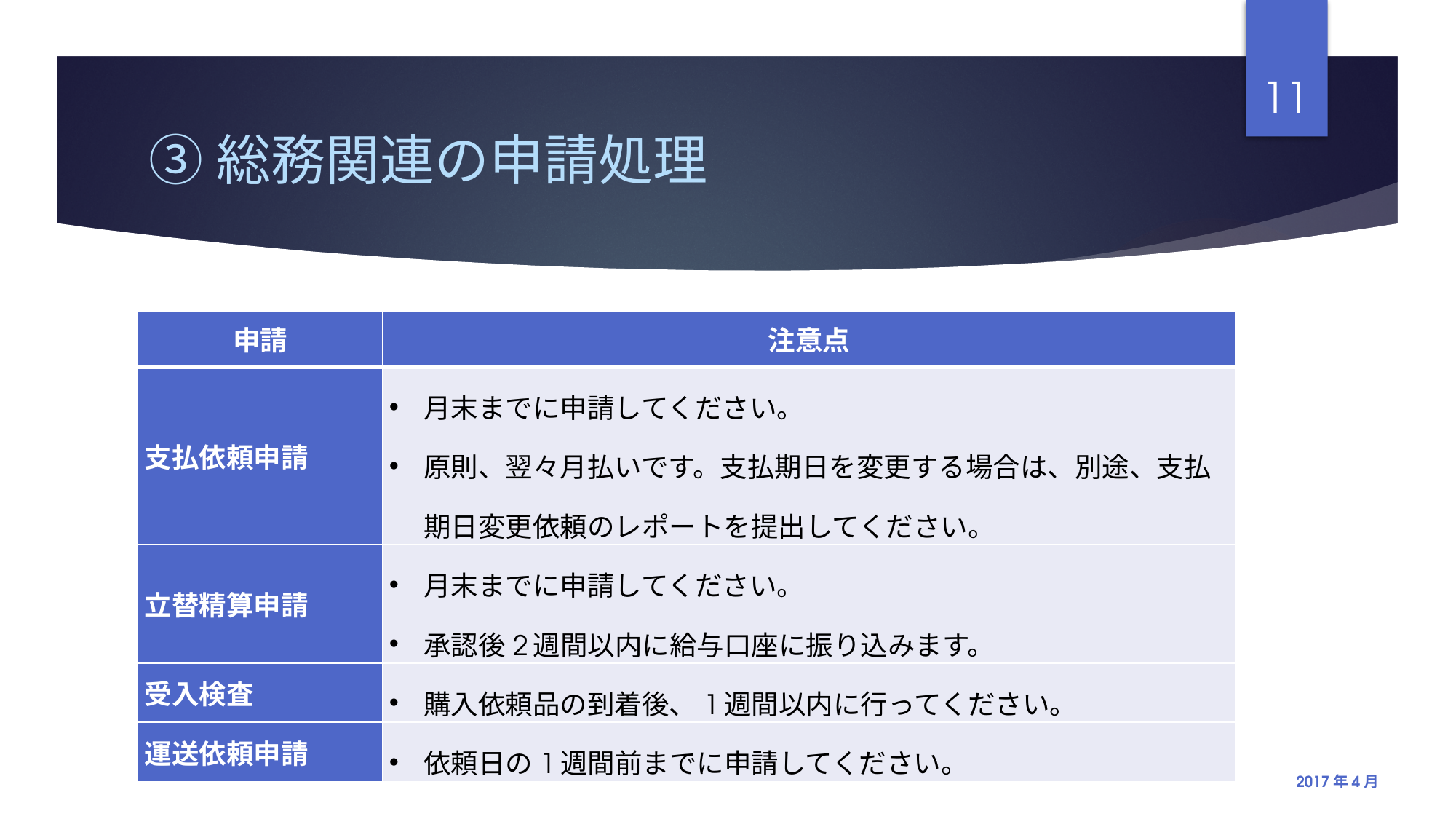

11
# ③総務関連の申請処理
| 申請 | 注意点 |
| --- | --- |
| 支払依頼申請 | 月末までに申請してください。 原則、翌々月払いです。支払期日を変更する場合は、別途、支払期日変更依頼のレポートを提出してください。 |
| 立替精算申請 | 月末までに申請してください。 承認後2週間以内に給与口座に振り込みます。 |
| 受入検査 | 購入依頼品の到着後、1週間以内に行ってください。 |
| 運送依頼申請 | 依頼日の1週間前までに申請してください。 |
2017年4月